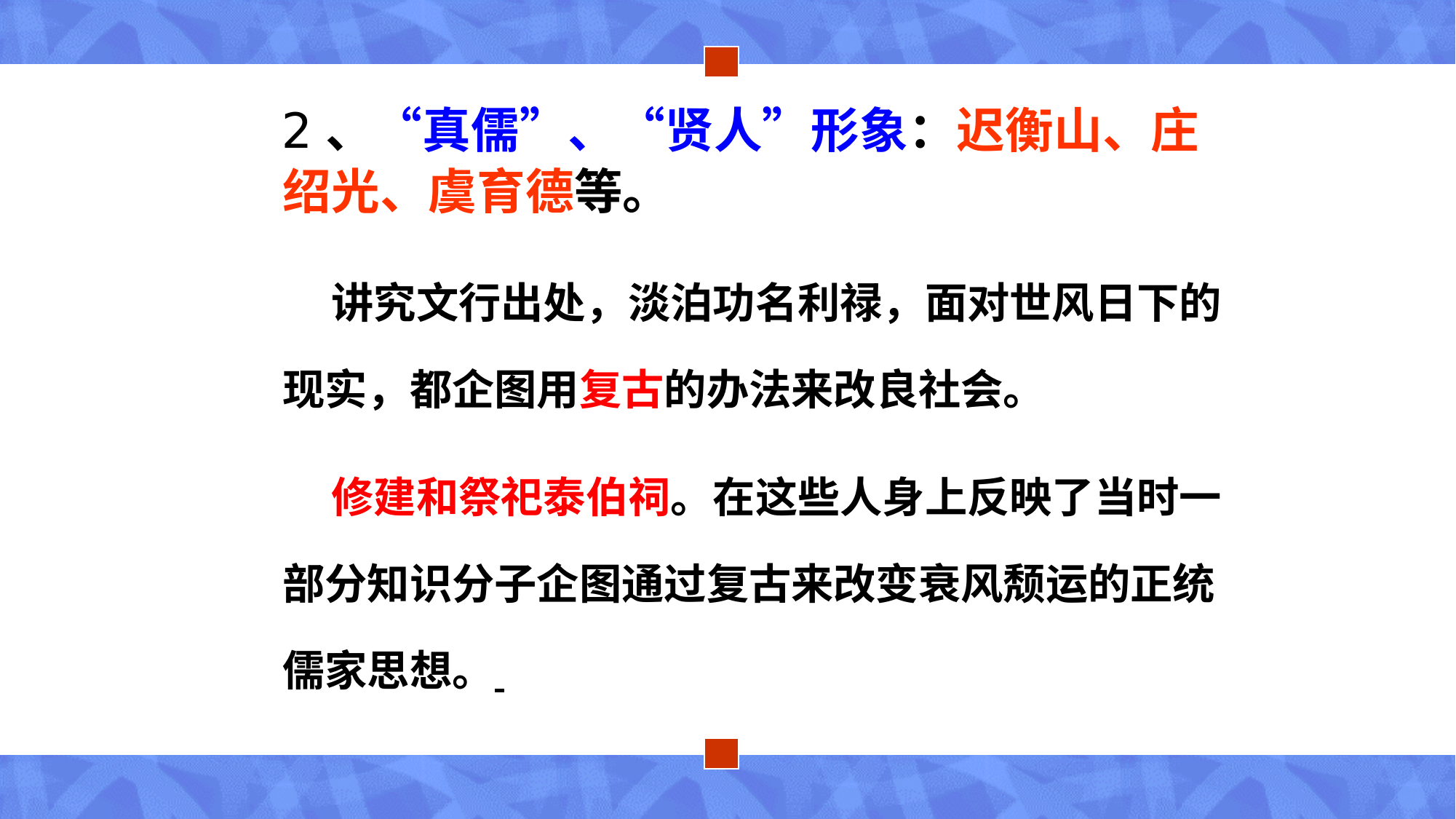

2、“真儒”、“贤人”形象：迟衡山、庄绍光、虞育德等。
    讲究文行出处，淡泊功名利禄，面对世风日下的现实，都企图用复古的办法来改良社会。
    修建和祭祀泰伯祠。在这些人身上反映了当时一部分知识分子企图通过复古来改变衰风颓运的正统儒家思想。